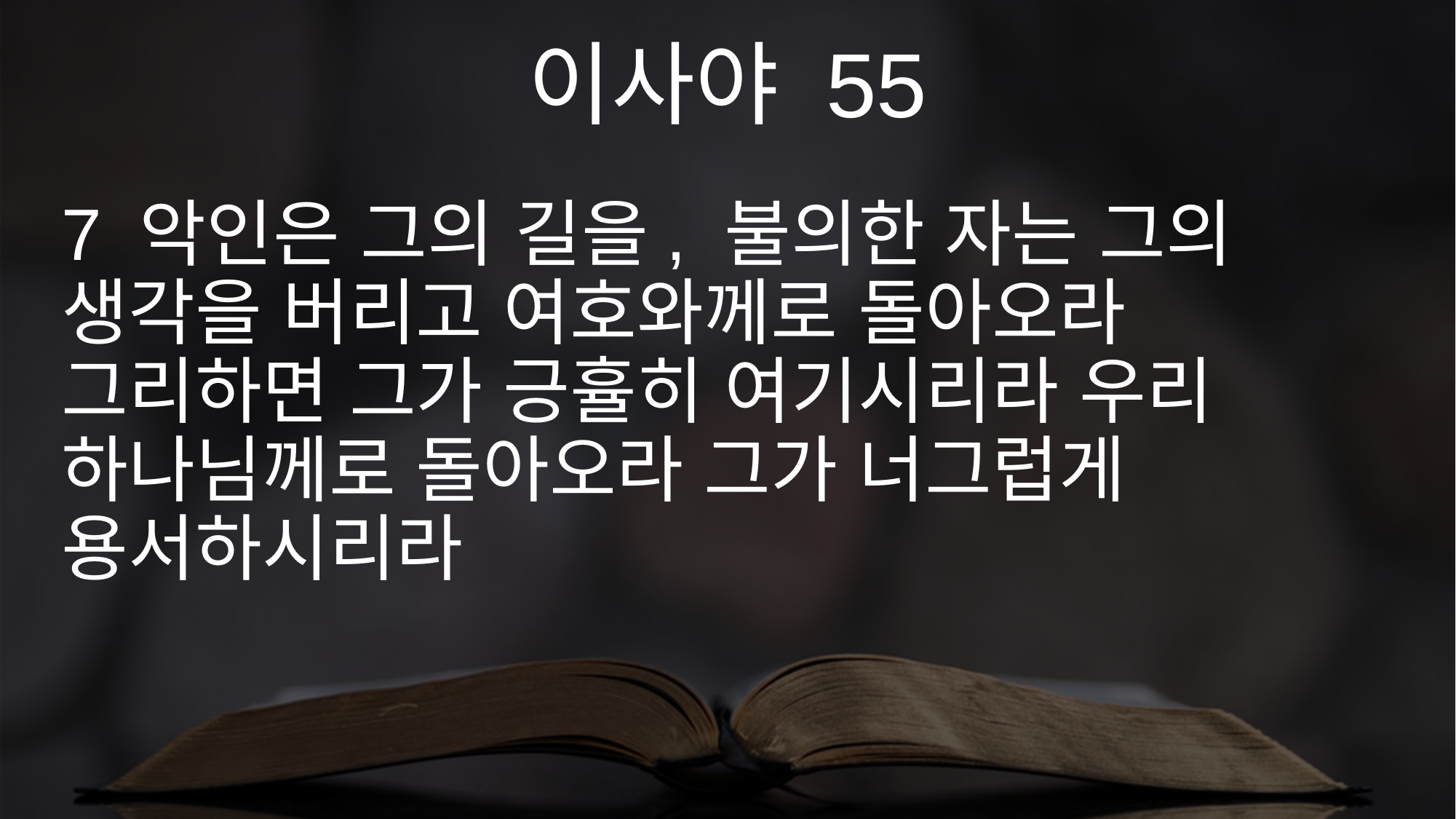

이사야 55
7 악인은 그의 길을, 불의한 자는 그의 생각을 버리고 여호와께로 돌아오라 그리하면 그가 긍휼히 여기시리라 우리 하나님께로 돌아오라 그가 너그럽게 용서하시리라